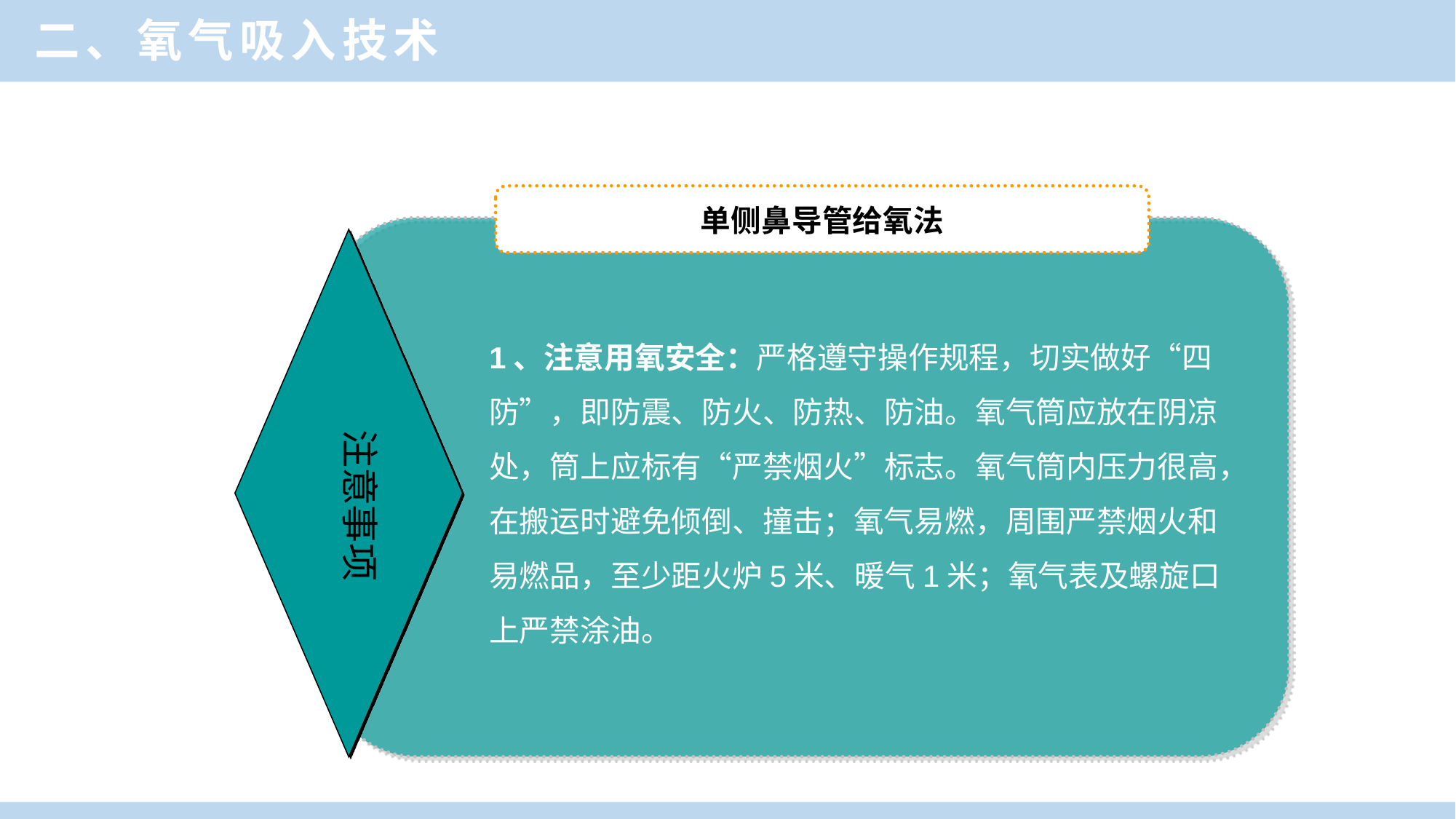

二、氧气吸入技术
单侧鼻导管给氧法

1、注意用氧安全：严格遵守操作规程，切实做好“四防”，即防震、防火、防热、防油。氧气筒应放在阴凉处，筒上应标有“严禁烟火”标志。氧气筒内压力很高，在搬运时避免倾倒、撞击；氧气易燃，周围严禁烟火和易燃品，至少距火炉5米、暖气1米；氧气表及螺旋口上严禁涂油。

注意事项